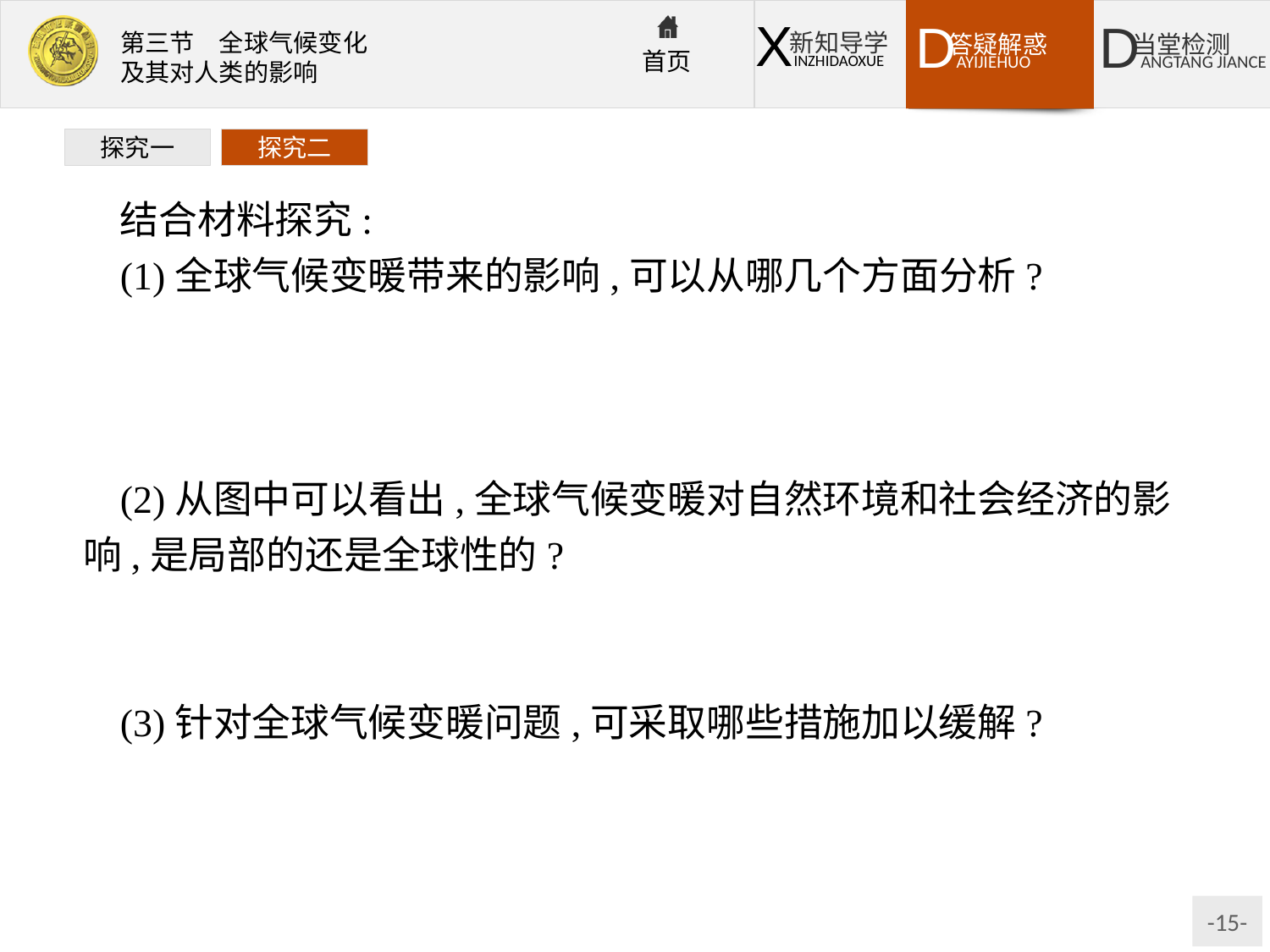

探究一
探究二
结合材料探究:
(1)全球气候变暖带来的影响,可以从哪几个方面分析?
提示:结合图文材料,可以从海平面上升、对农业生产和工业生产的影响、水循环、气候变化异常、危及人类健康、生态系统调整等方面分析。
(2)从图中可以看出,全球气候变暖对自然环境和社会经济的影响,是局部的还是全球性的?
提示:全球气候变暖,可影响到全球大范围的区域,因而是全球性问题。
(3)针对全球气候变暖问题,可采取哪些措施加以缓解?
提示:减少温室气体的排放,提高植被覆盖率,加强国际合作等。